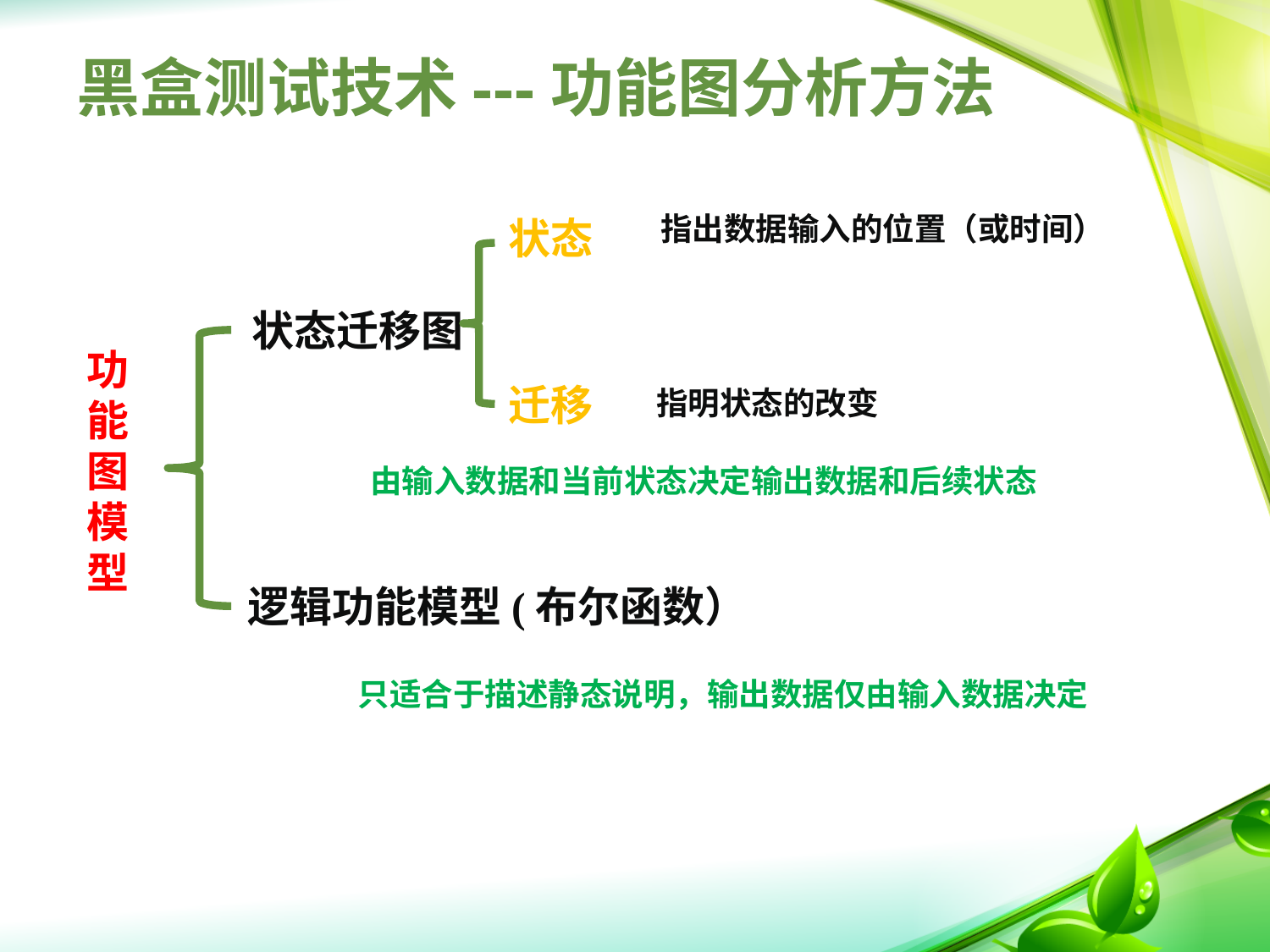

# 黑盒测试技术---功能图分析方法
指出数据输入的位置（或时间）
状态

状态迁移图

功能图模型
逻辑功能模型(布尔函数）
迁移
指明状态的改变
由输入数据和当前状态决定输出数据和后续状态
只适合于描述静态说明，输出数据仅由输入数据决定